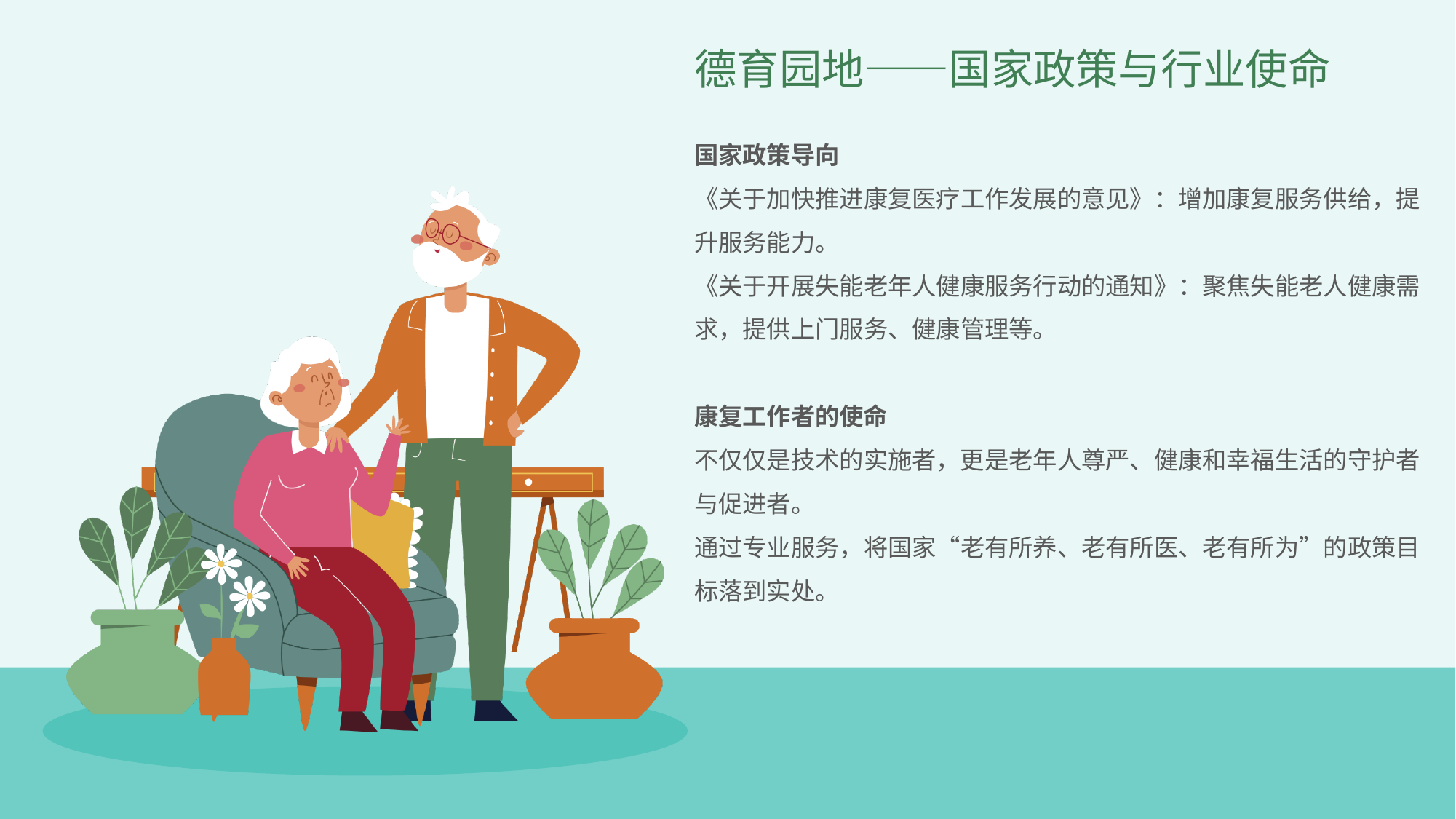

德育园地——国家政策与行业使命
国家政策导向
《关于加快推进康复医疗工作发展的意见》：增加康复服务供给，提升服务能力。
《关于开展失能老年人健康服务行动的通知》：聚焦失能老人健康需求，提供上门服务、健康管理等。

康复工作者的使命
不仅仅是技术的实施者，更是老年人尊严、健康和幸福生活的守护者与促进者。
通过专业服务，将国家“老有所养、老有所医、老有所为”的政策目标落到实处。